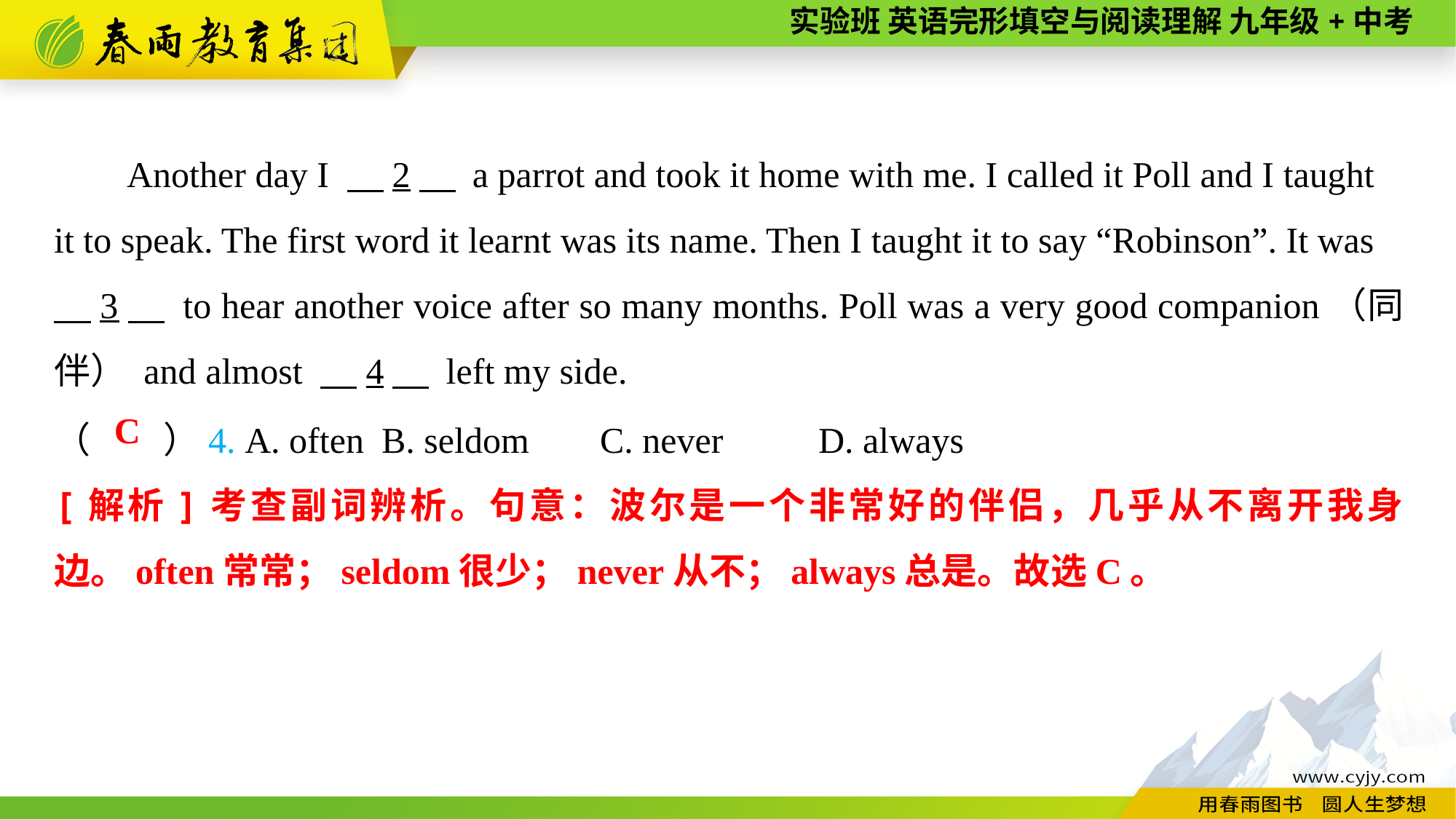

Another day I 　2　 a parrot and took it home with me. I called it Poll and I taught it to speak. The first word it learnt was its name. Then I taught it to say “Robinson”. It was
　3　 to hear another voice after so many months. Poll was a very good companion（同伴） and almost 　4　 left my side.
（　　）4. A. often	B. seldom	C. never	D. always
C
[解析]考查副词辨析。句意：波尔是一个非常好的伴侣，几乎从不离开我身边。often常常；seldom很少；never从不；always总是。故选C。